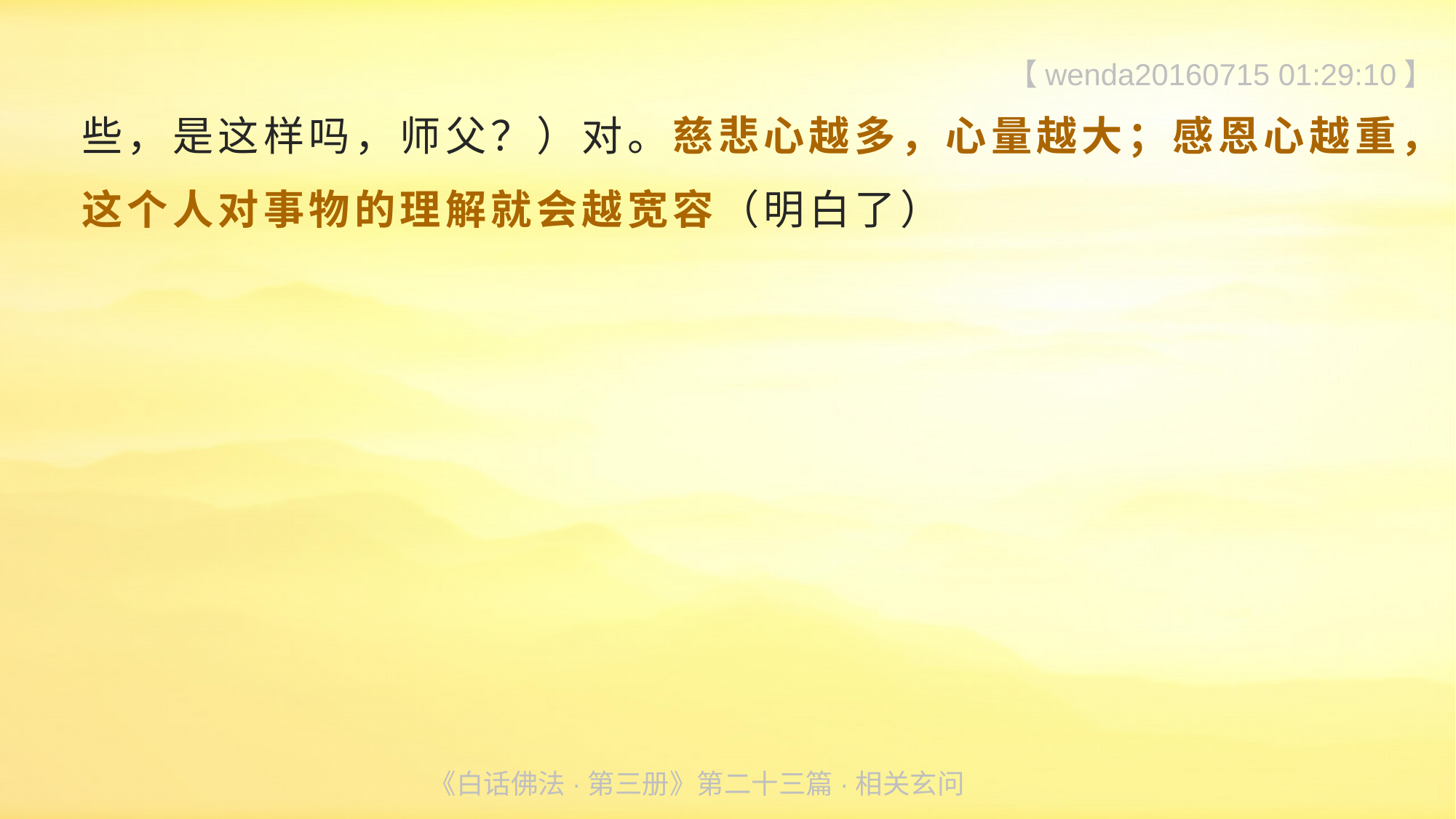

【wenda20160715 01:29:10】
些，是这样吗，师父？）对。慈悲心越多，心量越大；感恩心越重，这个人对事物的理解就会越宽容（明白了）
《白话佛法·第三册》第二十三篇·相关玄问